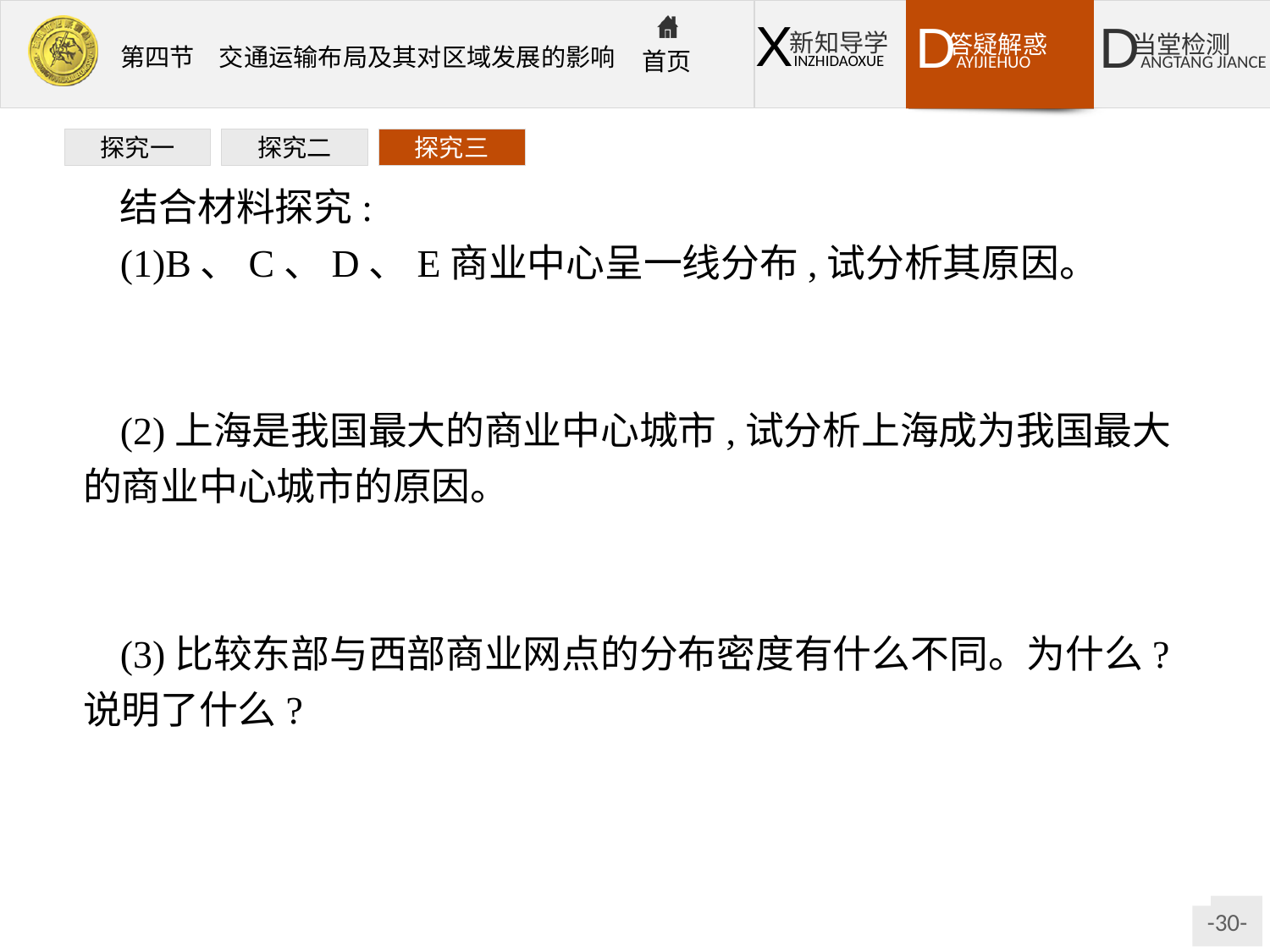

探究一
探究二
探究三
结合材料探究:
(1)B、C、D、E商业中心呈一线分布,试分析其原因。
提示都临长江,交通便利,且长江流域人口稠密、物产丰富、商业发达。
(2)上海是我国最大的商业中心城市,试分析上海成为我国最大的商业中心城市的原因。
提示水陆交通便利,本身拥有较强的商品生产能力和商品经济发达的广阔腹地。
(3)比较东部与西部商业网点的分布密度有什么不同。为什么?说明了什么?
提示东部稠密,西部稀疏。原因:东部交通发达,自然条件好,经济发达;西部交通相对落后,自然条件差,经济欠发达。交通运输布局和方式的变化对商业网点的形成和发展有着重要影响。